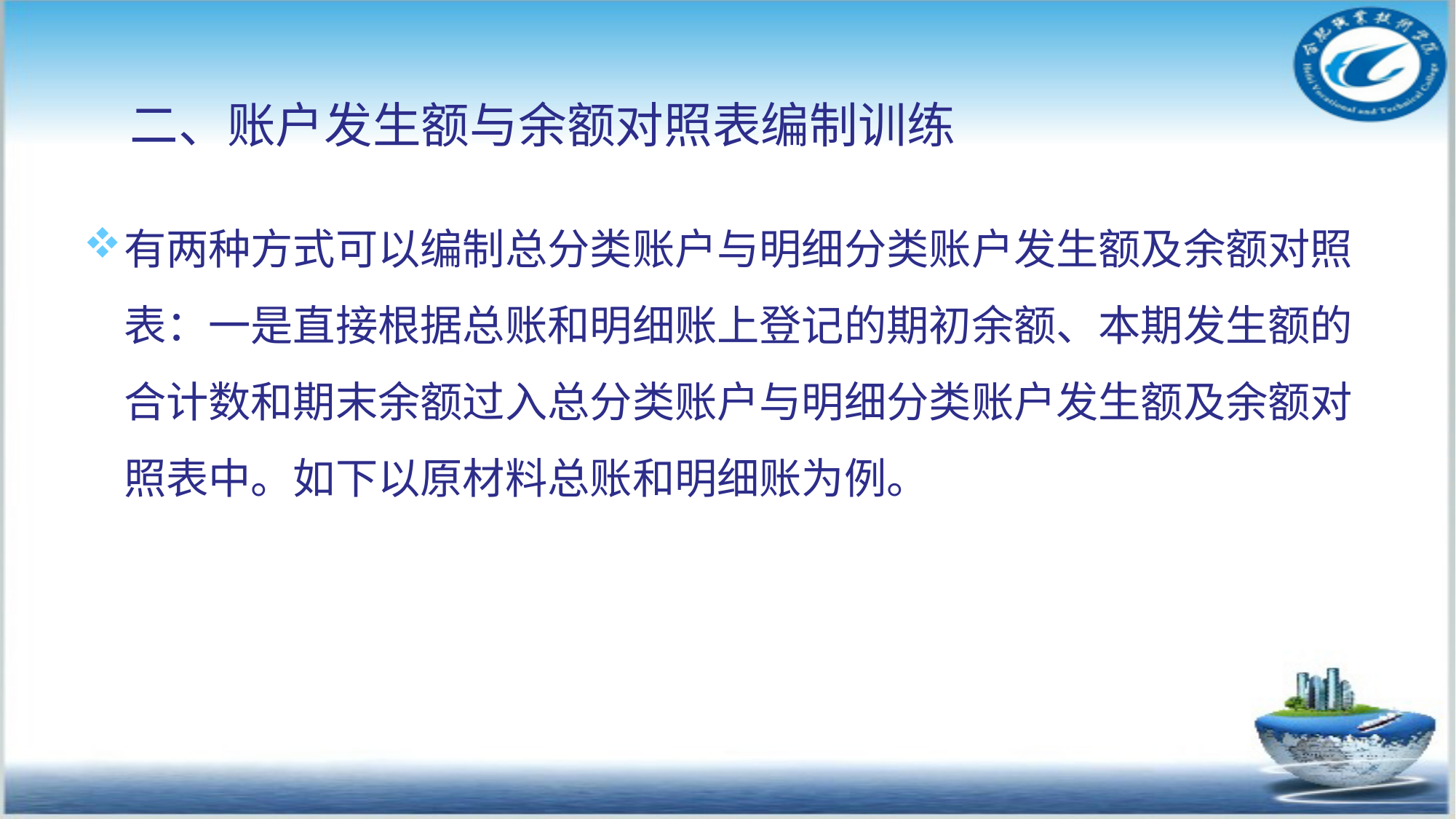

二、账户发生额与余额对照表编制训练
有两种方式可以编制总分类账户与明细分类账户发生额及余额对照表：一是直接根据总账和明细账上登记的期初余额、本期发生额的合计数和期末余额过入总分类账户与明细分类账户发生额及余额对照表中。如下以原材料总账和明细账为例。
36